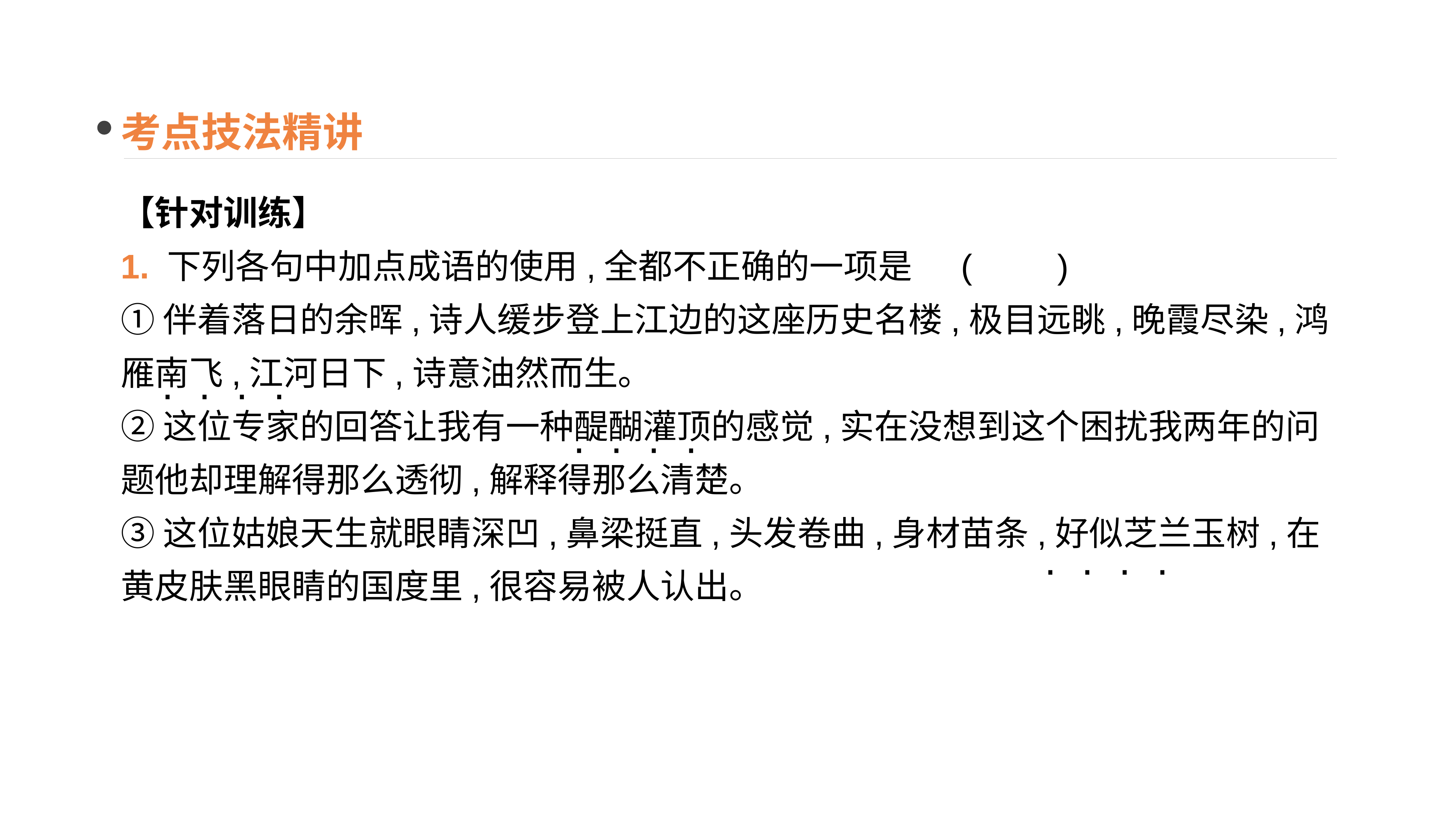

考点技法精讲

【针对训练】
1. 下列各句中加点成语的使用,全都不正确的一项是	(　　)
①伴着落日的余晖,诗人缓步登上江边的这座历史名楼,极目远眺,晚霞尽染,鸿雁南飞,江河日下,诗意油然而生。
②这位专家的回答让我有一种醍醐灌顶的感觉,实在没想到这个困扰我两年的问题他却理解得那么透彻,解释得那么清楚。
③这位姑娘天生就眼睛深凹,鼻梁挺直,头发卷曲,身材苗条,好似芝兰玉树,在黄皮肤黑眼睛的国度里,很容易被人认出。
·  ·  ·  ·
·  ·  ·  ·
·  ·  ·  ·